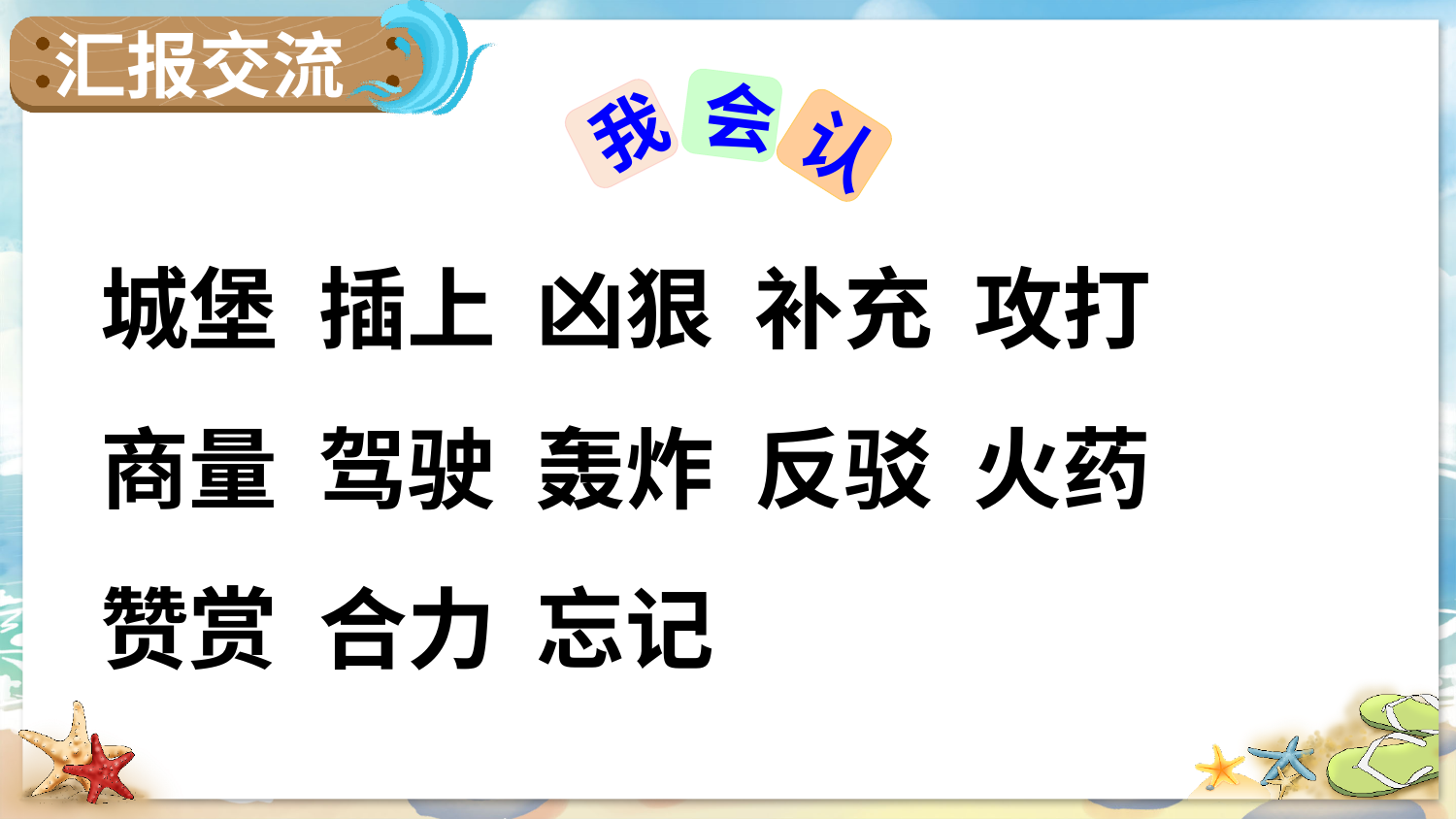

汇报交流
会
我
认
城堡  插上  凶狠  补充  攻打
商量  驾驶  轰炸  反驳  火药
赞赏  合力  忘记